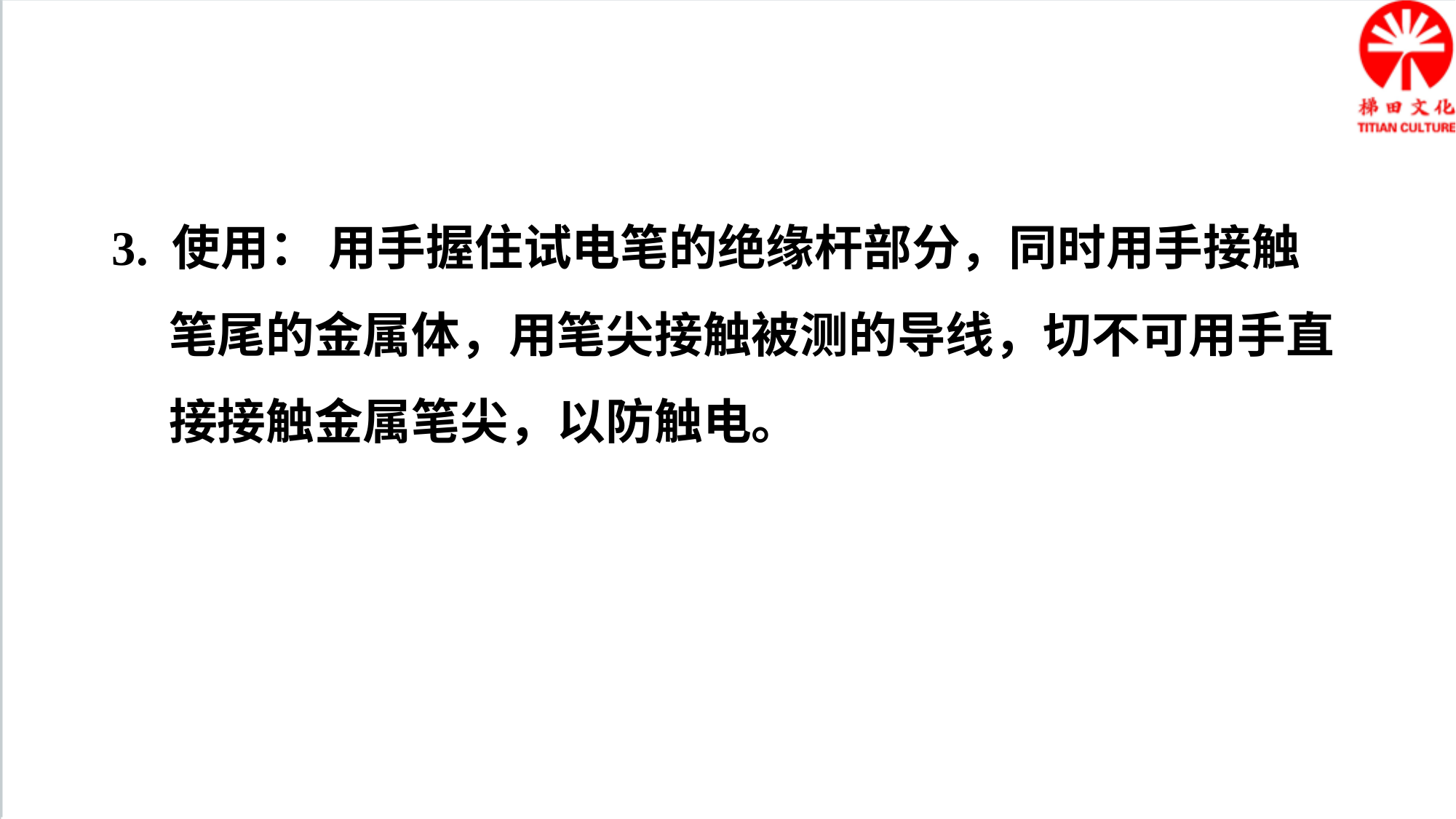

3. 使用： 用手握住试电笔的绝缘杆部分，同时用手接触笔尾的金属体，用笔尖接触被测的导线，切不可用手直接接触金属笔尖，以防触电。